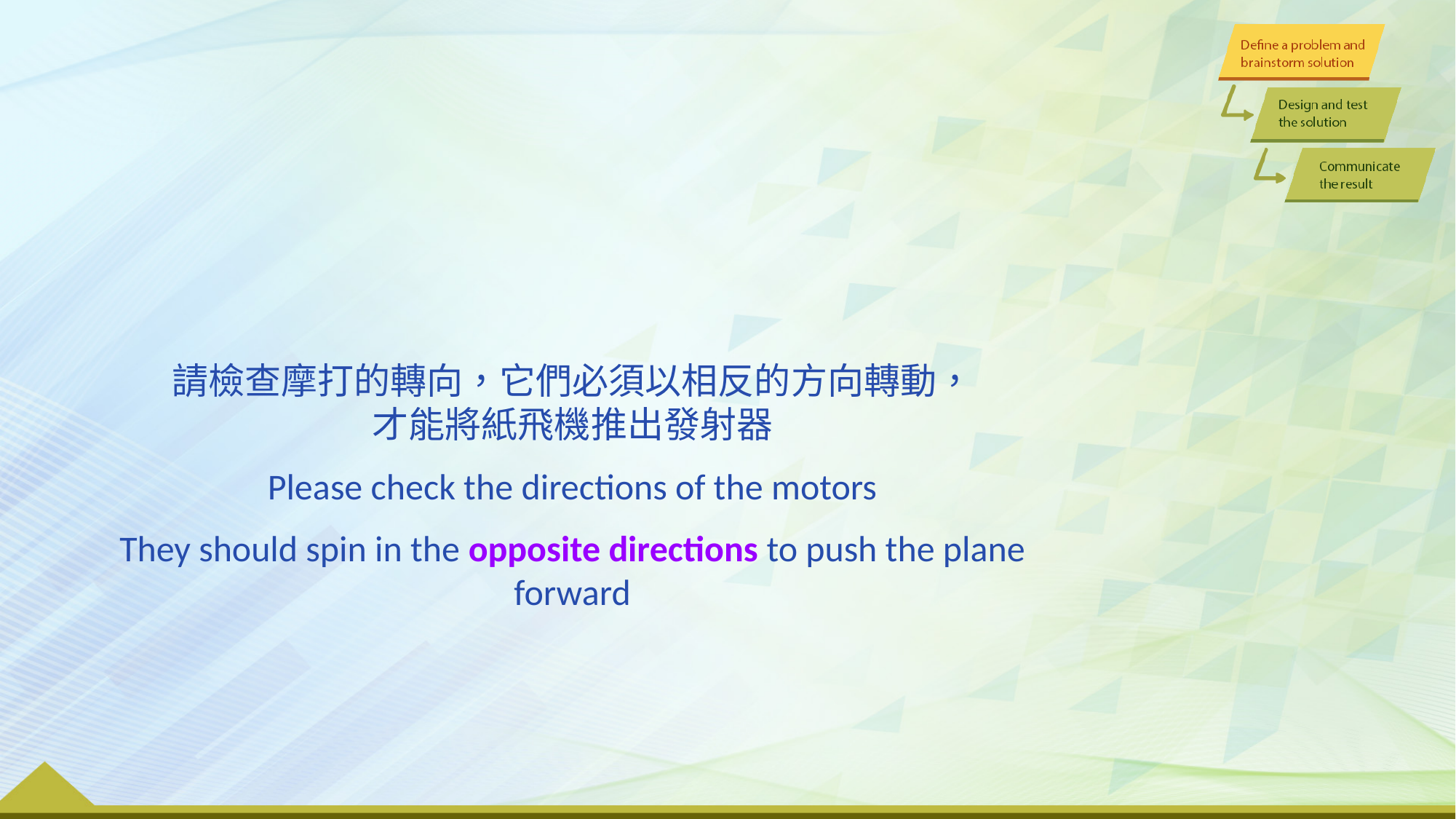

請檢查摩打的轉向，它們必須以相反的方向轉動，
才能將紙飛機推出發射器
Please check the directions of the motors
They should spin in the opposite directions to push the plane forward